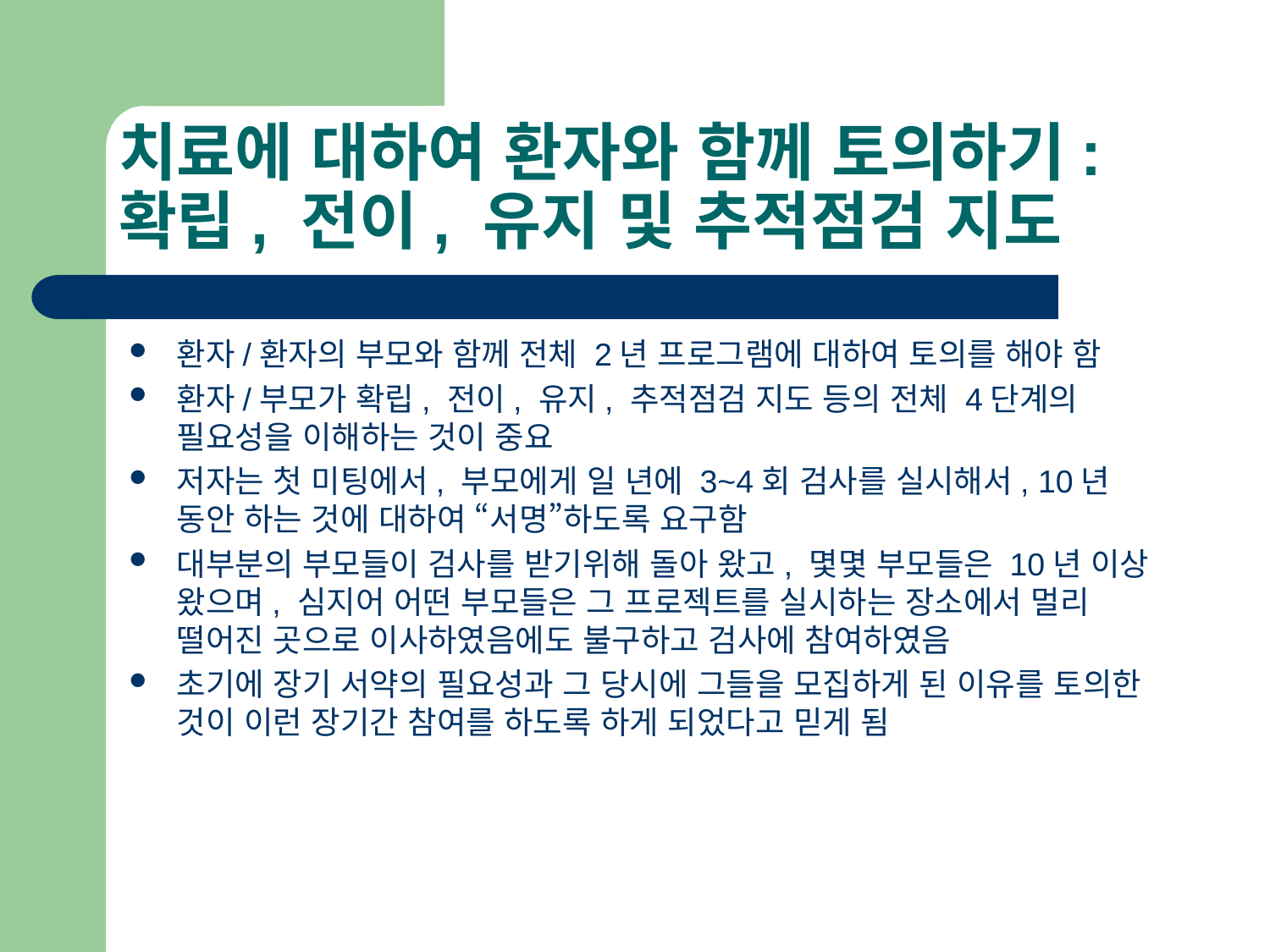

# 치료에 대하여 환자와 함께 토의하기: 확립, 전이, 유지 및 추적점검 지도
환자/환자의 부모와 함께 전체 2년 프로그램에 대하여 토의를 해야 함
환자/부모가 확립, 전이, 유지, 추적점검 지도 등의 전체 4단계의 필요성을 이해하는 것이 중요
저자는 첫 미팅에서, 부모에게 일 년에 3~4회 검사를 실시해서, 10년 동안 하는 것에 대하여 “서명”하도록 요구함
대부분의 부모들이 검사를 받기위해 돌아 왔고, 몇몇 부모들은 10년 이상 왔으며, 심지어 어떤 부모들은 그 프로젝트를 실시하는 장소에서 멀리 떨어진 곳으로 이사하였음에도 불구하고 검사에 참여하였음
초기에 장기 서약의 필요성과 그 당시에 그들을 모집하게 된 이유를 토의한 것이 이런 장기간 참여를 하도록 하게 되었다고 믿게 됨